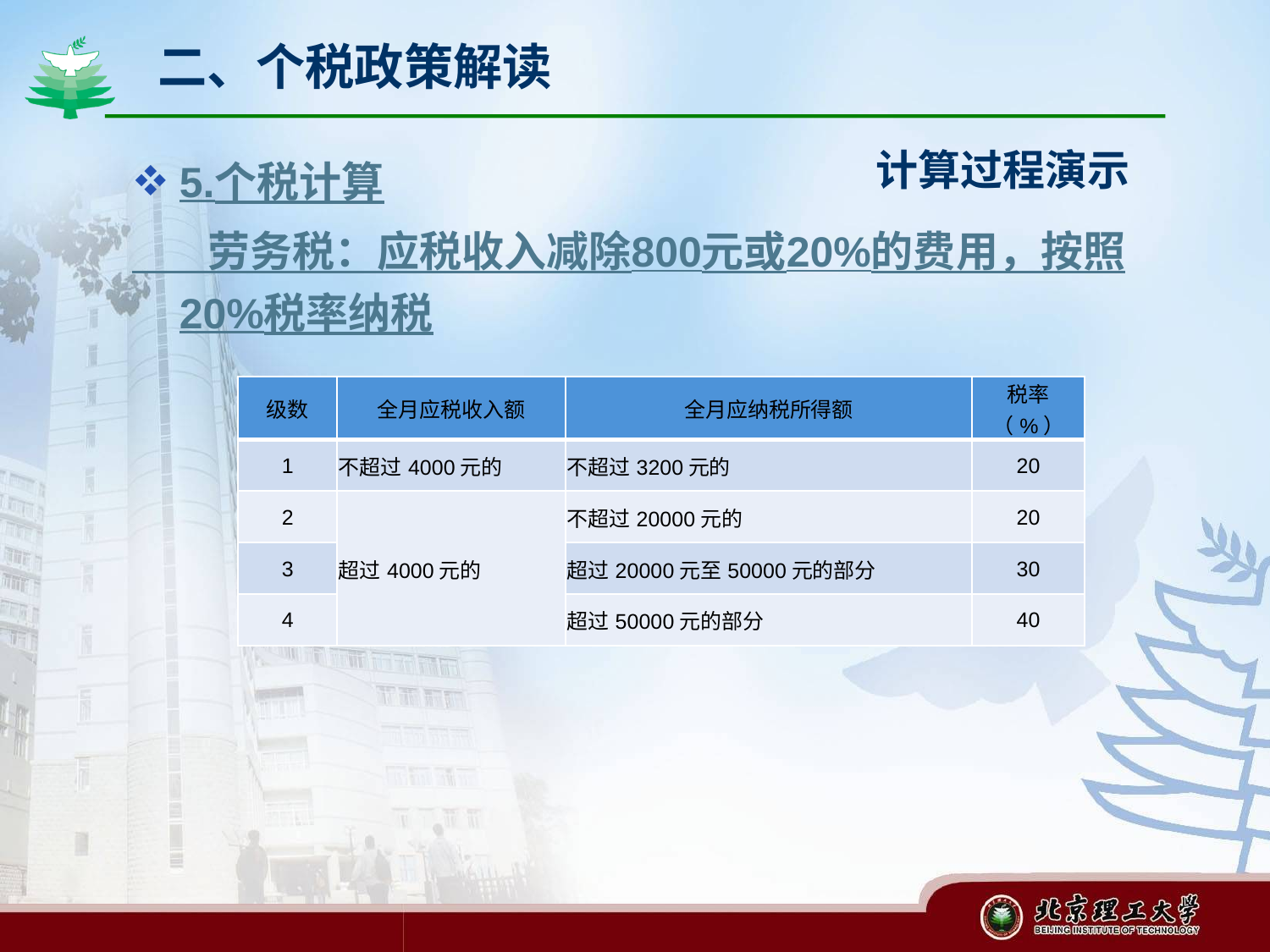

# 二、个税政策解读
计算过程演示
5.个税计算
        劳务税：应税收入减除800元或20%的费用，按照20%税率纳税

| 级数 | 全月应税收入额 | 全月应纳税所得额 | 税率（%） |
| --- | --- | --- | --- |
| 1 | 不超过4000元的 | 不超过3200元的 | 20 |
| 2 | 超过4000元的 | 不超过20000元的 | 20 |
| 3 |  | 超过20000元至50000元的部分 | 30 |
| 4 |  | 超过50000元的部分 | 40 |